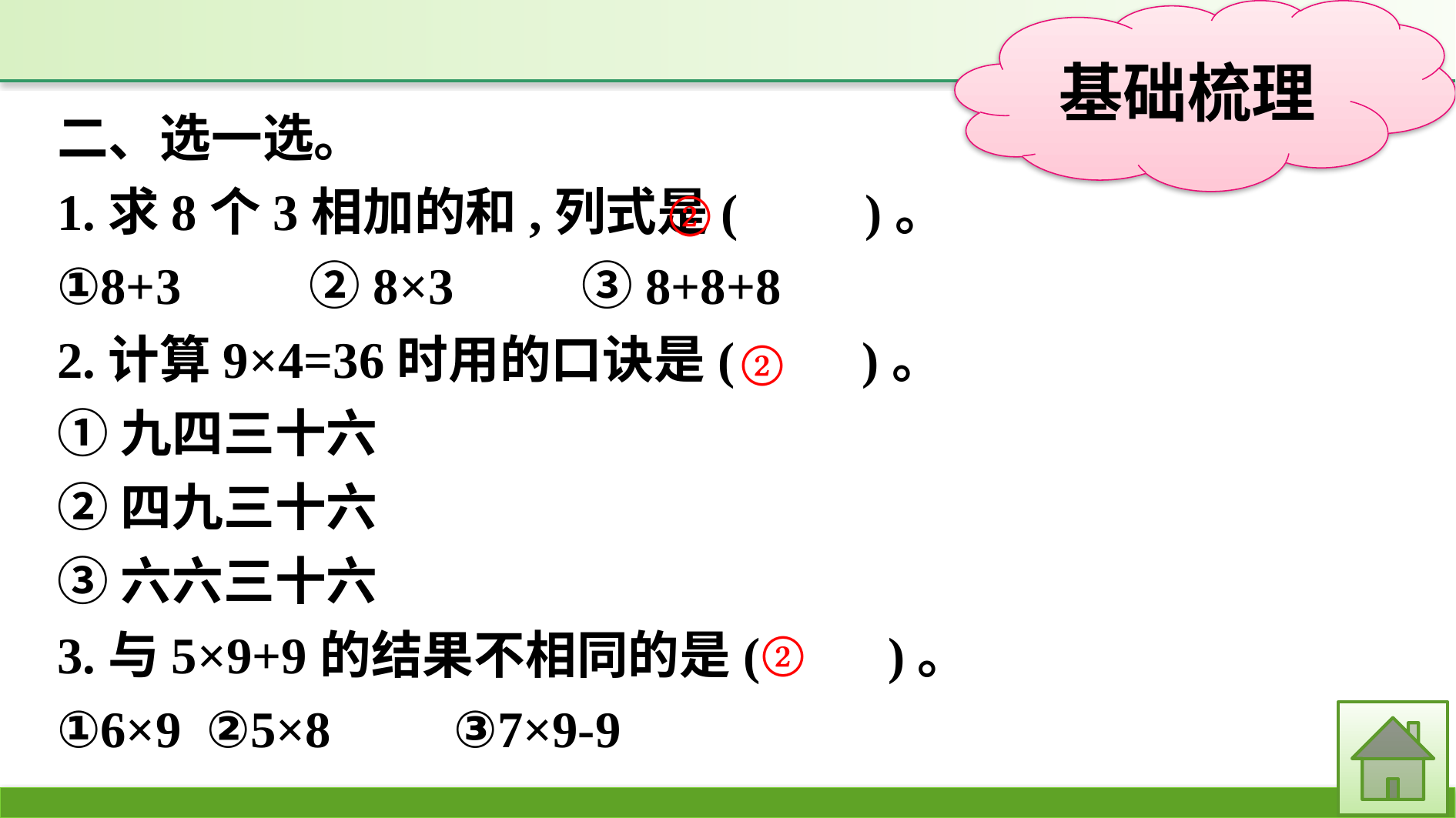

二、选一选。
1.求8个3相加的和,列式是(　　)。
①8+3　 　②8×3　 　③8+8+8
2.计算9×4=36时用的口诀是(　　)。
①九四三十六
②四九三十六
③六六三十六
3.与5×9+9的结果不相同的是(　　)。
①6×9	②5×8	③7×9-9
②
②
②